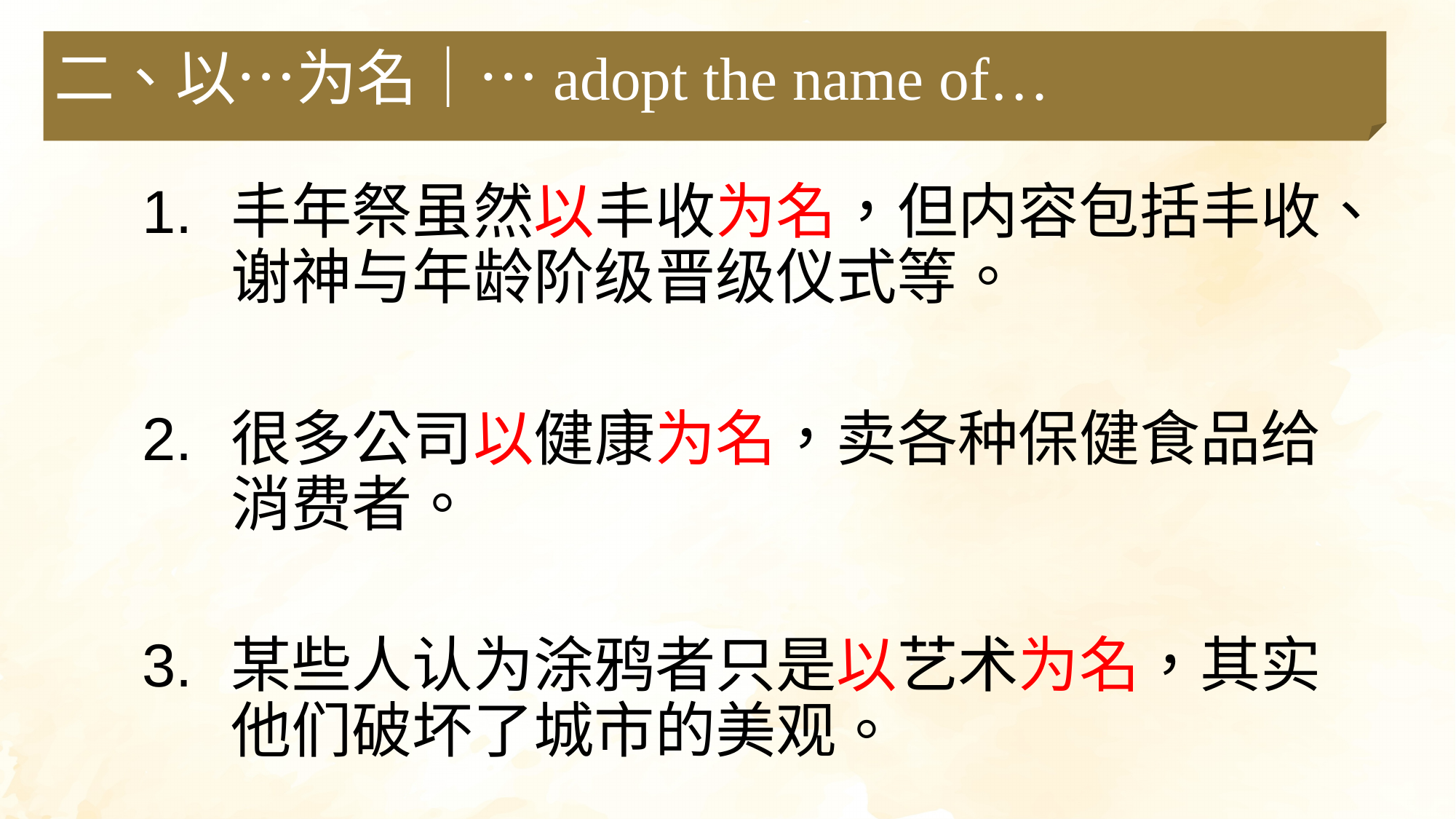

二、以…为名｜…adopt the name of…
丰年祭虽然以丰收为名，但内容包括丰收、谢神与年龄阶级晋级仪式等。

很多公司以健康为名，卖各种保健食品给消费者。

某些人认为涂鸦者只是以艺术为名，其实他们破坏了城市的美观。